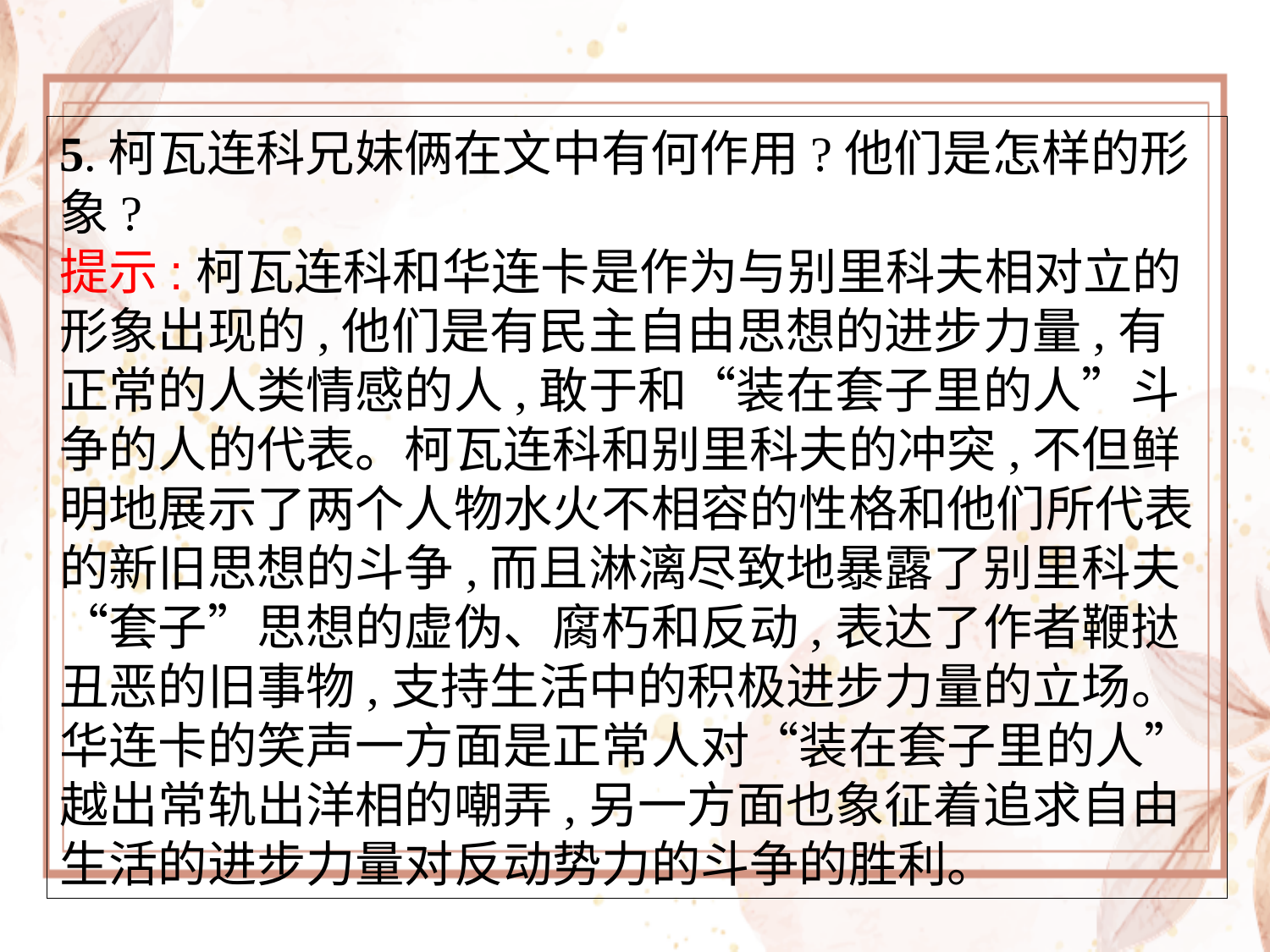

5.柯瓦连科兄妹俩在文中有何作用?他们是怎样的形象?
提示:柯瓦连科和华连卡是作为与别里科夫相对立的形象出现的,他们是有民主自由思想的进步力量,有正常的人类情感的人,敢于和“装在套子里的人”斗争的人的代表。柯瓦连科和别里科夫的冲突,不但鲜明地展示了两个人物水火不相容的性格和他们所代表的新旧思想的斗争,而且淋漓尽致地暴露了别里科夫“套子”思想的虚伪、腐朽和反动,表达了作者鞭挞丑恶的旧事物,支持生活中的积极进步力量的立场。华连卡的笑声一方面是正常人对“装在套子里的人”越出常轨出洋相的嘲弄,另一方面也象征着追求自由生活的进步力量对反动势力的斗争的胜利。